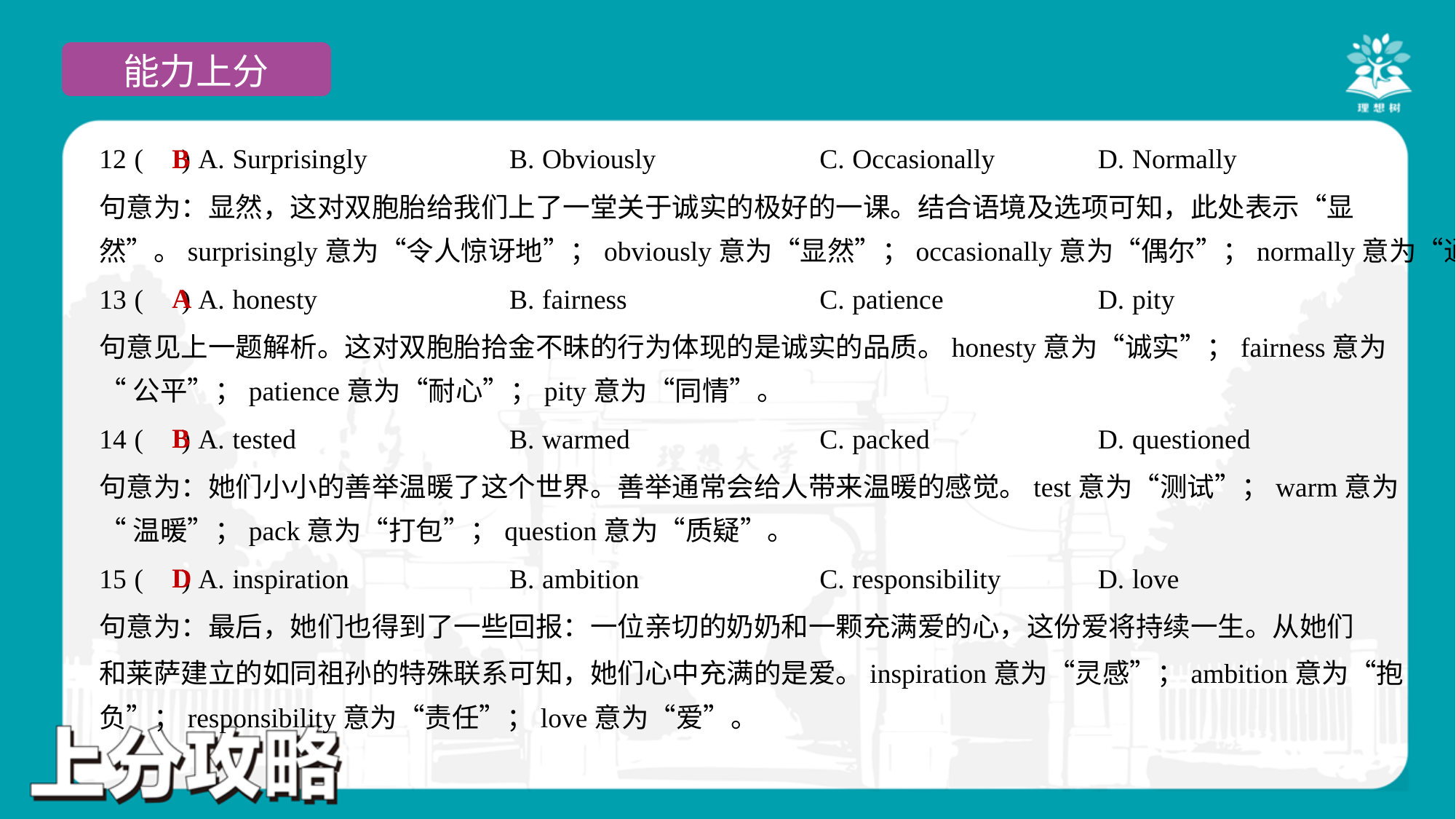

B
12 (     ) A. Surprisingly	B. Obviously	C. Occasionally	D. Normally
句意为：显然，这对双胞胎给我们上了一堂关于诚实的极好的一课。结合语境及选项可知，此处表示“显
然”。surprisingly意为“令人惊讶地”；obviously意为“显然”；occasionally意为“偶尔”；normally意为“通常”。
A
13 (     ) A. honesty	B. fairness	C. patience	D. pity
句意见上一题解析。这对双胞胎拾金不昧的行为体现的是诚实的品质。honesty意为“诚实”；fairness意为
“公平”；patience意为“耐心”；pity意为“同情”。
B
14 (     ) A. tested	B. warmed	C. packed	D. questioned
句意为：她们小小的善举温暖了这个世界。善举通常会给人带来温暖的感觉。test意为“测试”；warm意为
“温暖”；pack意为“打包”；question意为“质疑”。
D
15 (     ) A. inspiration	B. ambition	C. responsibility	D. love
句意为：最后，她们也得到了一些回报：一位亲切的奶奶和一颗充满爱的心，这份爱将持续一生。从她们
和莱萨建立的如同祖孙的特殊联系可知，她们心中充满的是爱。inspiration意为“灵感”；ambition意为“抱
负”；responsibility意为“责任”；love意为“爱”。